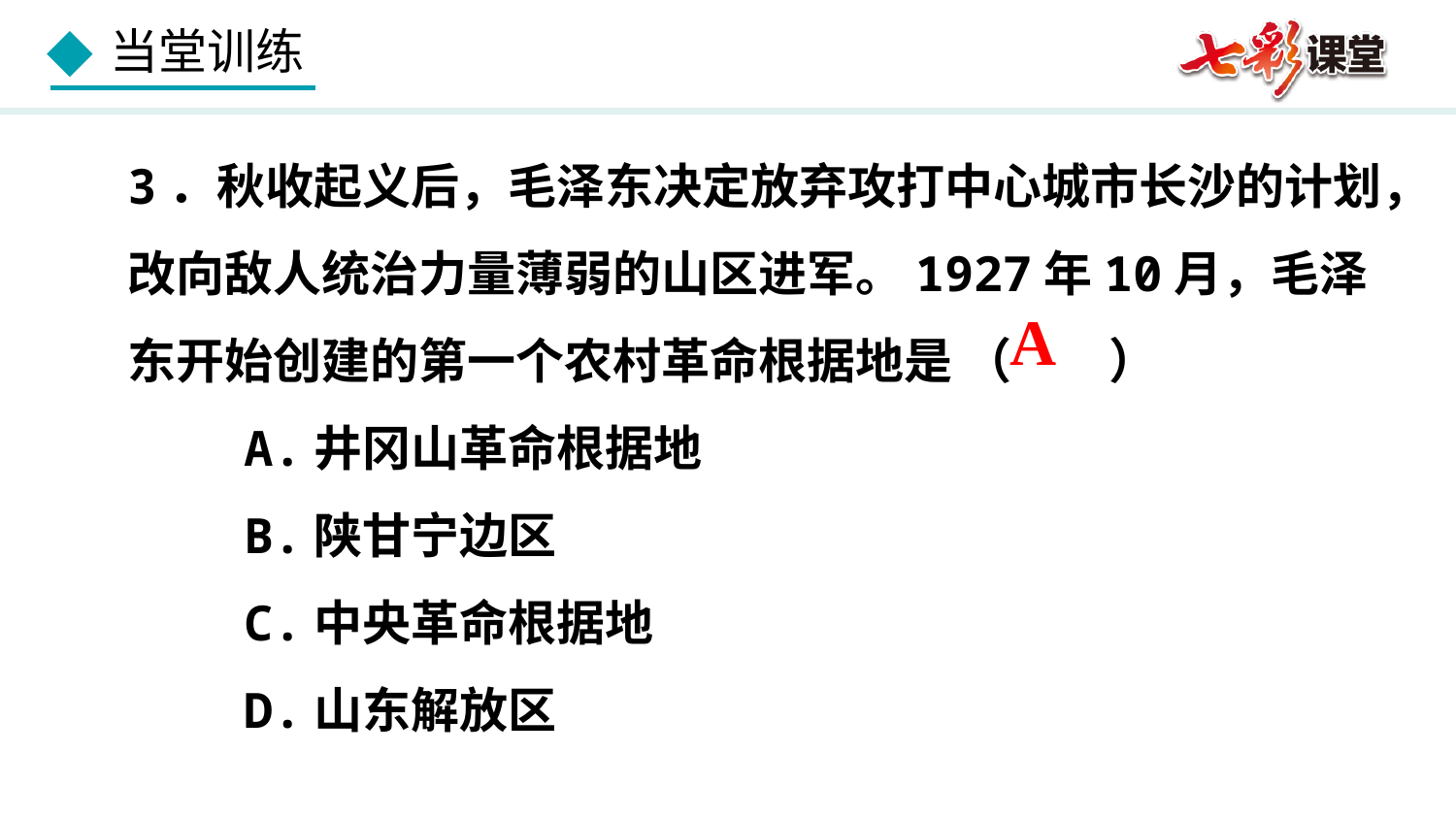

3．秋收起义后，毛泽东决定放弃攻打中心城市长沙的计划，改向敌人统治力量薄弱的山区进军。1927年10月，毛泽东开始创建的第一个农村革命根据地是 （　　）
    A.井冈山革命根据地
    B.陕甘宁边区
    C.中央革命根据地
    D.山东解放区
A